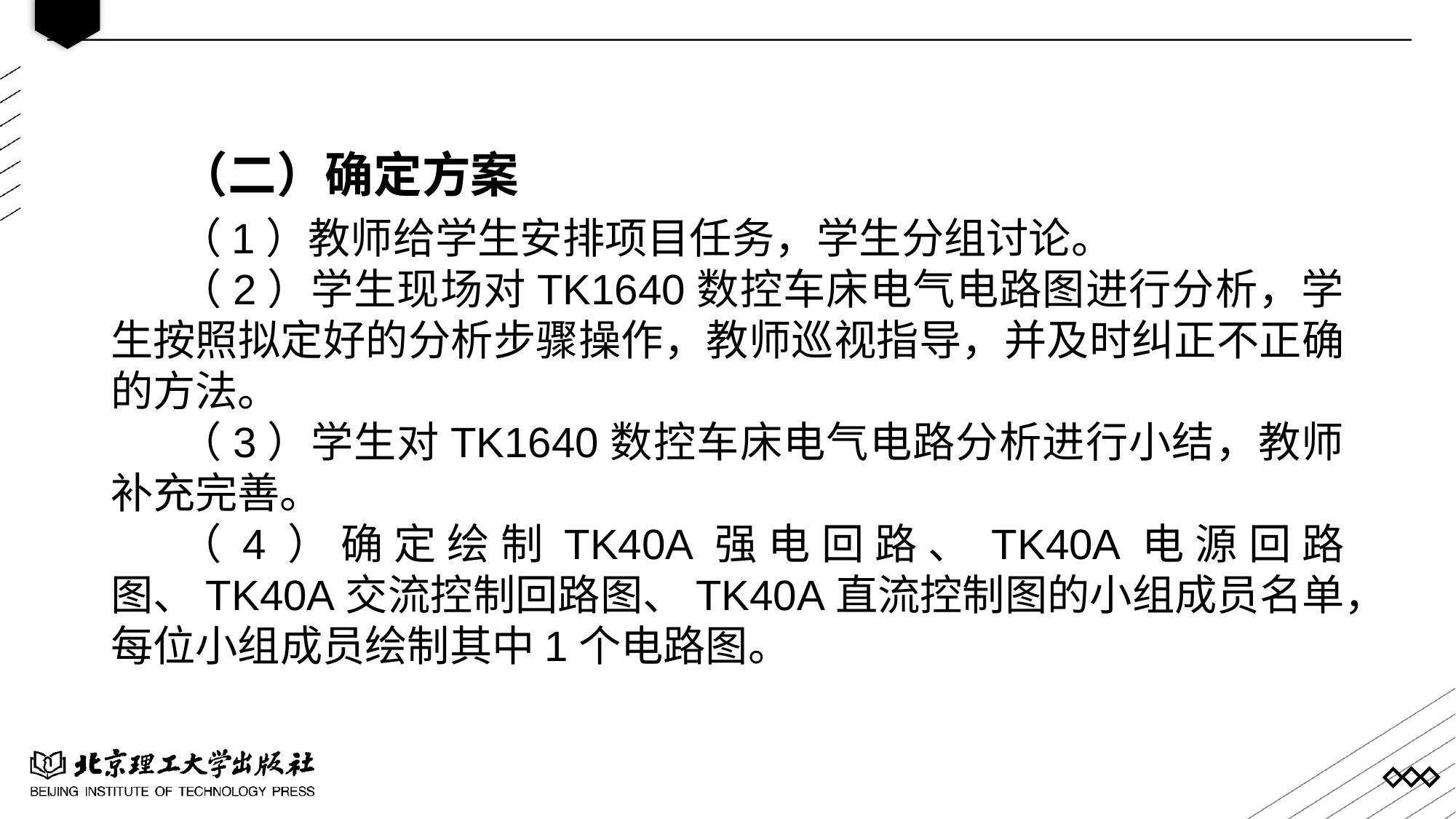

（二）确定方案
（1）教师给学生安排项目任务，学生分组讨论。
（2）学生现场对TK1640数控车床电气电路图进行分析，学生按照拟定好的分析步骤操作，教师巡视指导，并及时纠正不正确的方法。
（3）学生对TK1640数控车床电气电路分析进行小结，教师补充完善。
（4）确定绘制TK40A强电回路、TK40A电源回路图、TK40A交流控制回路图、TK40A直流控制图的小组成员名单，每位小组成员绘制其中1个电路图。